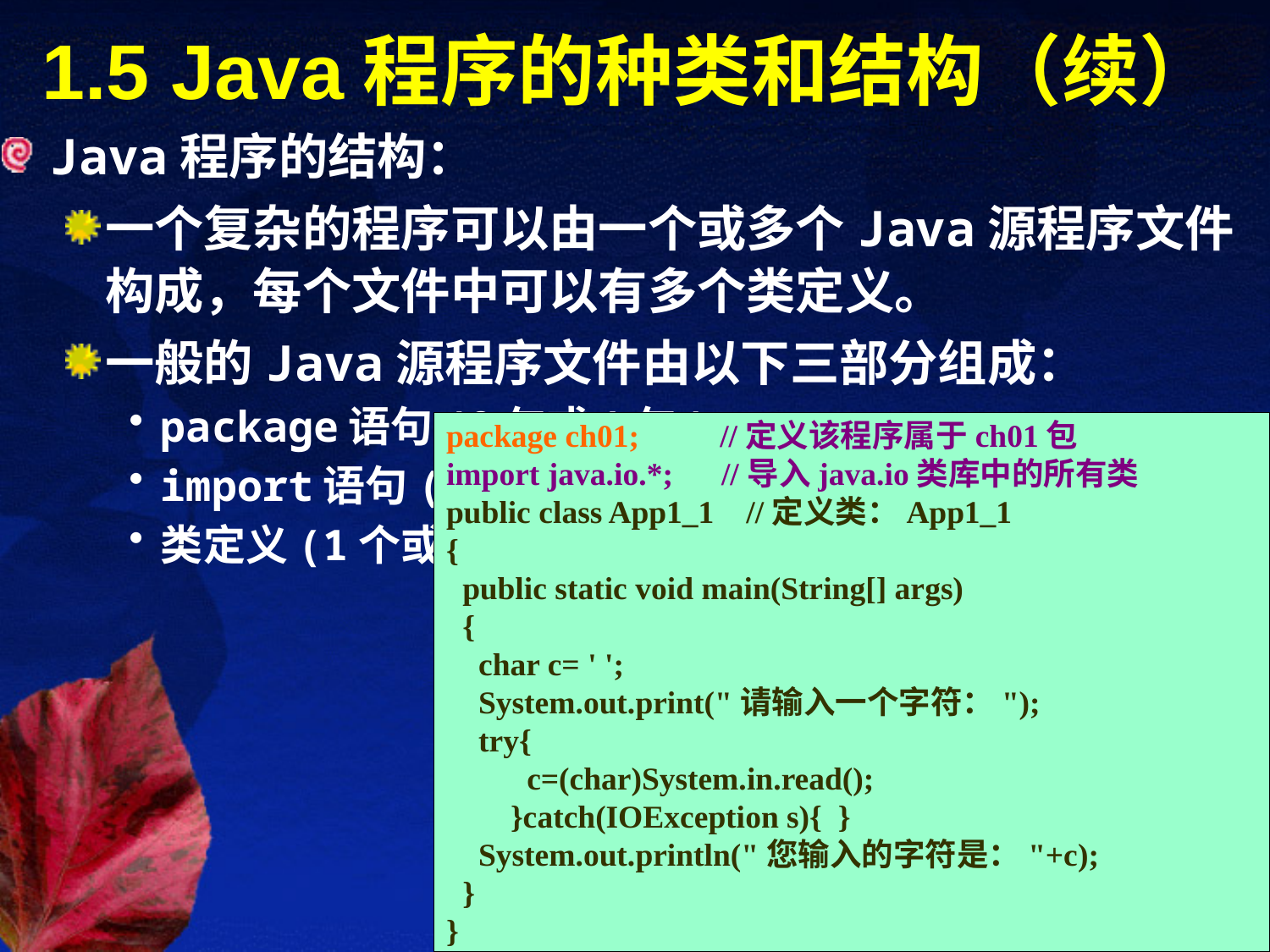

# 1.5 Java程序的种类和结构（续）
Java程序的结构：
一个复杂的程序可以由一个或多个Java源程序文件构成，每个文件中可以有多个类定义。
一般的Java源程序文件由以下三部分组成：
package语句(0句或1句)；
import语句(0句或多句)；
类定义(1个或多个类定义)。
package ch01;          //定义该程序属于ch01包
import java.io.*;      //导入java.io类库中的所有类
public class App1_1    //定义类：App1_1
{
  public static void main(String[] args)
  {
    char c= ' ';
    System.out.print("请输入一个字符：");
    try{
          c=(char)System.in.read();
        }catch(IOException s){  }
    System.out.println("您输入的字符是："+c);
  }
}
10